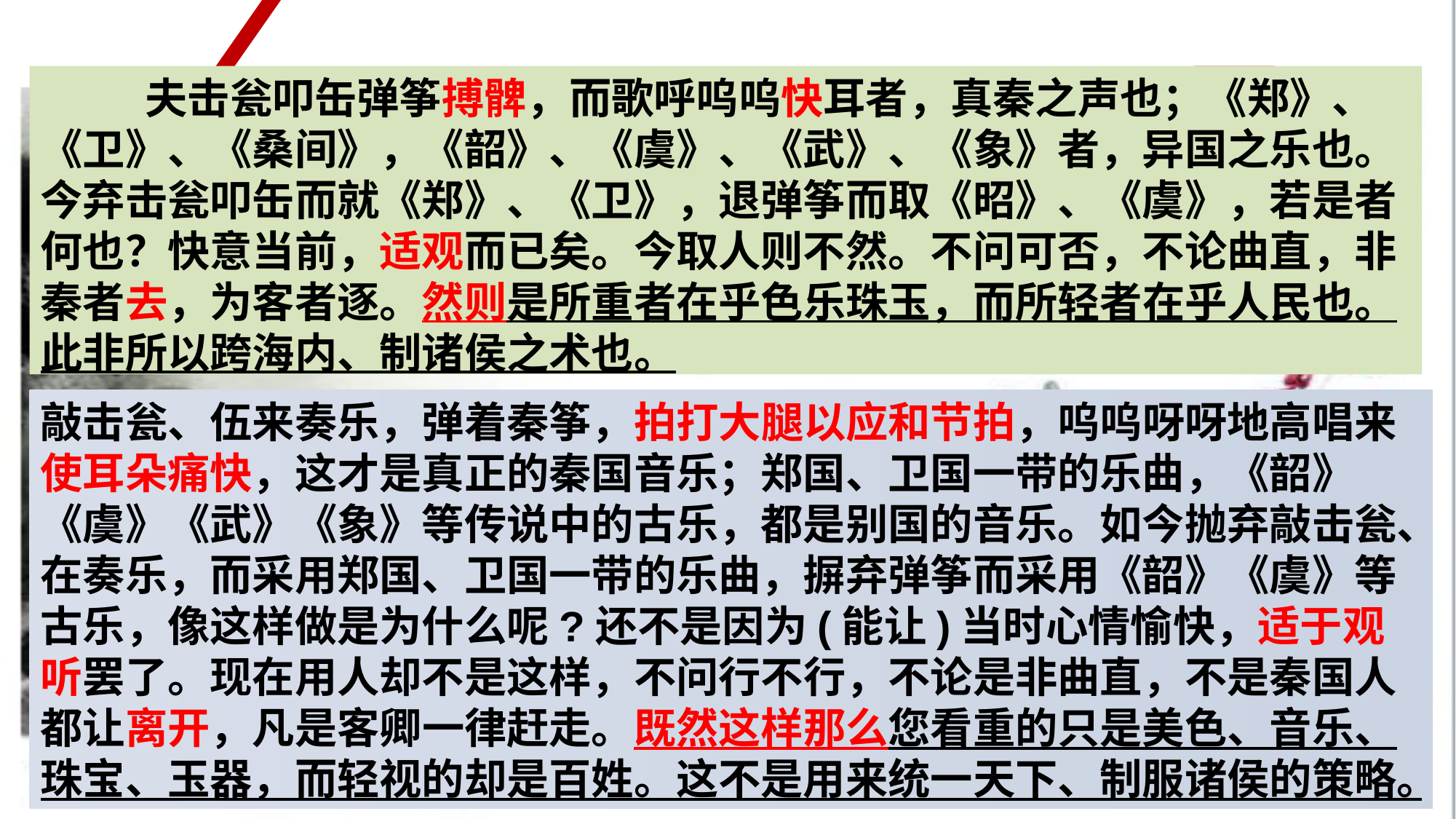

夫击瓮叩缶弹筝搏髀，而歌呼呜呜快耳者，真秦之声也；《郑》、《卫》、《桑间》，《韶》、《虞》、《武》、《象》者，异国之乐也。今弃击瓮叩缶而就《郑》、《卫》，退弹筝而取《昭》、《虞》，若是者何也？快意当前，适观而已矣。今取人则不然。不问可否，不论曲直，非秦者去，为客者逐。然则是所重者在乎色乐珠玉，而所轻者在乎人民也。此非所以跨海内、制诸侯之术也。

敲击瓮、伍来奏乐，弹着秦筝，拍打大腿以应和节拍，呜呜呀呀地高唱来使耳朵痛快，这才是真正的秦国音乐；郑国、卫国一带的乐曲，《韶》《虞》《武》《象》等传说中的古乐，都是别国的音乐。如今抛弃敲击瓮、在奏乐，而采用郑国、卫国一带的乐曲，摒弃弹筝而采用《韶》《虞》等古乐，像这样做是为什么呢?还不是因为(能让)当时心情愉快，适于观听罢了。现在用人却不是这样，不问行不行，不论是非曲直，不是秦国人都让离开，凡是客卿一律赶走。既然这样那么您看重的只是美色、音乐、珠宝、玉器，而轻视的却是百姓。这不是用来统一天下、制服诸侯的策略。